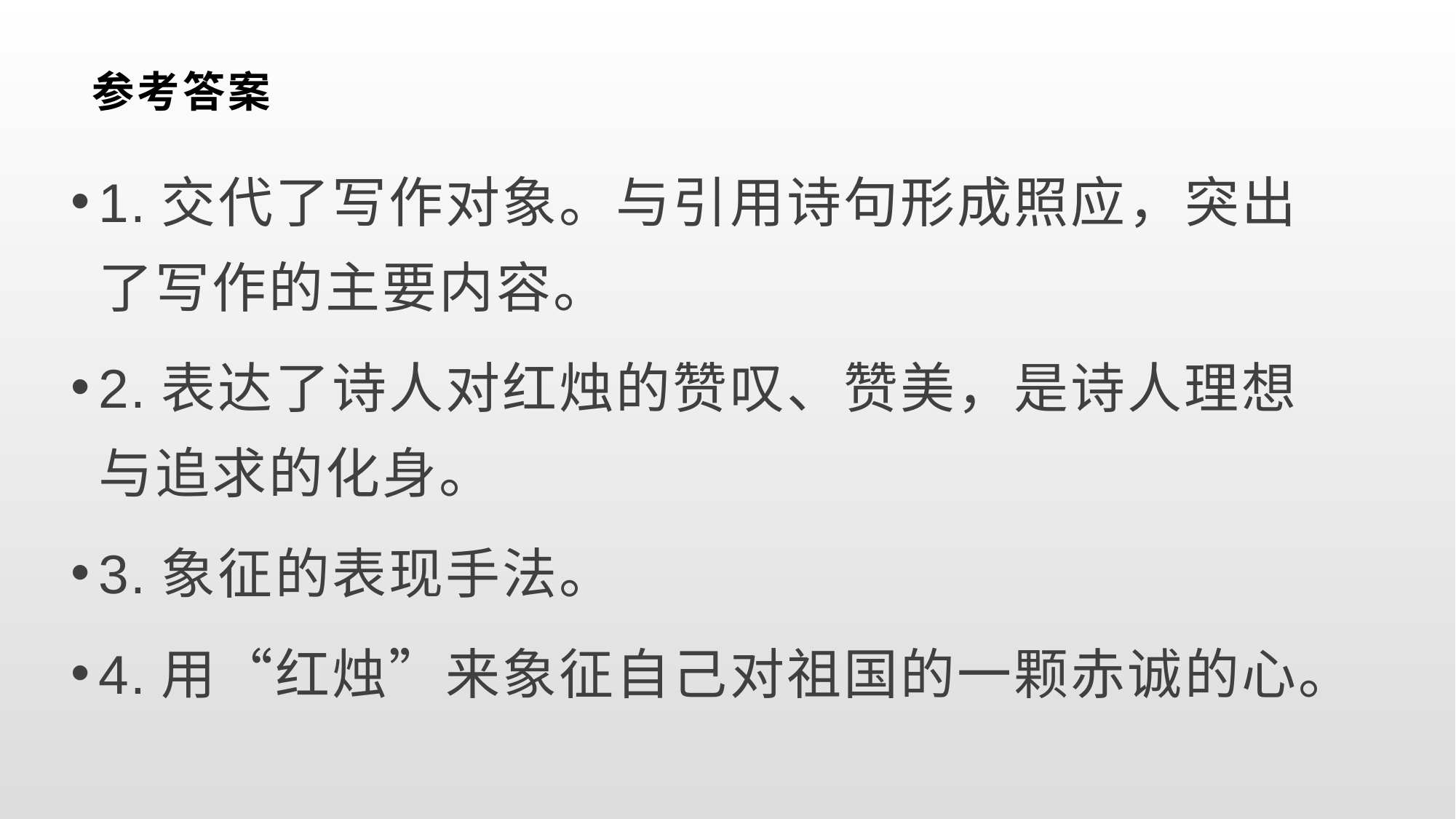

# 参考答案
1.交代了写作对象。与引用诗句形成照应，突出了写作的主要内容。
2.表达了诗人对红烛的赞叹、赞美，是诗人理想与追求的化身。
3.象征的表现手法。
4.用“红烛”来象征自己对祖国的一颗赤诚的心。